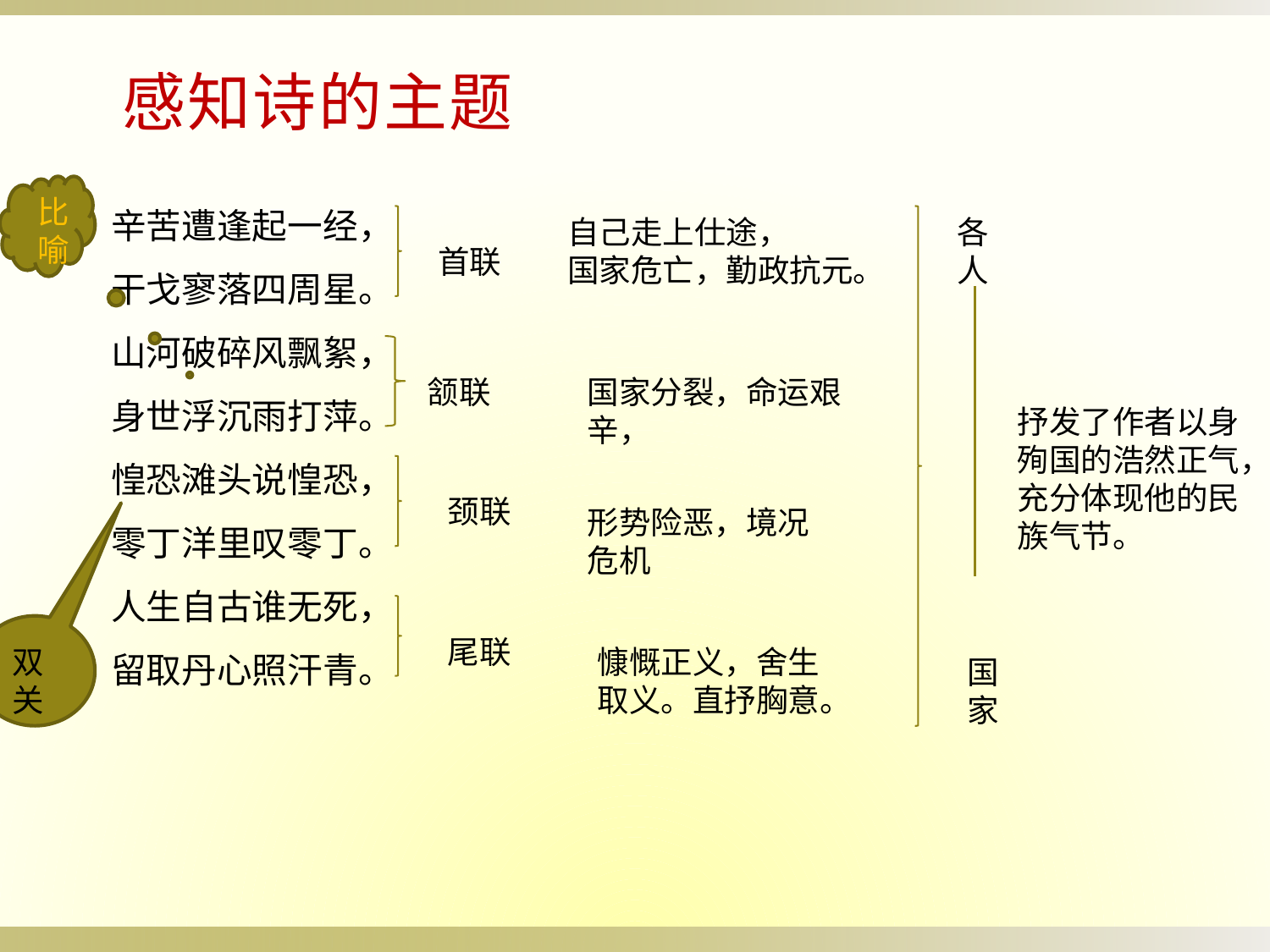

感知诗的主题
辛苦遭逢起一经，
干戈寥落四周星。
山河破碎风飘絮，
身世浮沉雨打萍。
惶恐滩头说惶恐，
零丁洋里叹零丁。
人生自古谁无死，
留取丹心照汗青。

比喻

自己走上仕途，
国家危亡，勤政抗元。

各
人
首联

颔联
国家分裂，命运艰辛，
抒发了作者以身殉国的浩然正气，充分体现他的民族气节。

颈联
形势险恶，境况危机

尾联
双关
慷慨正义，舍生取义。直抒胸意。
国
家